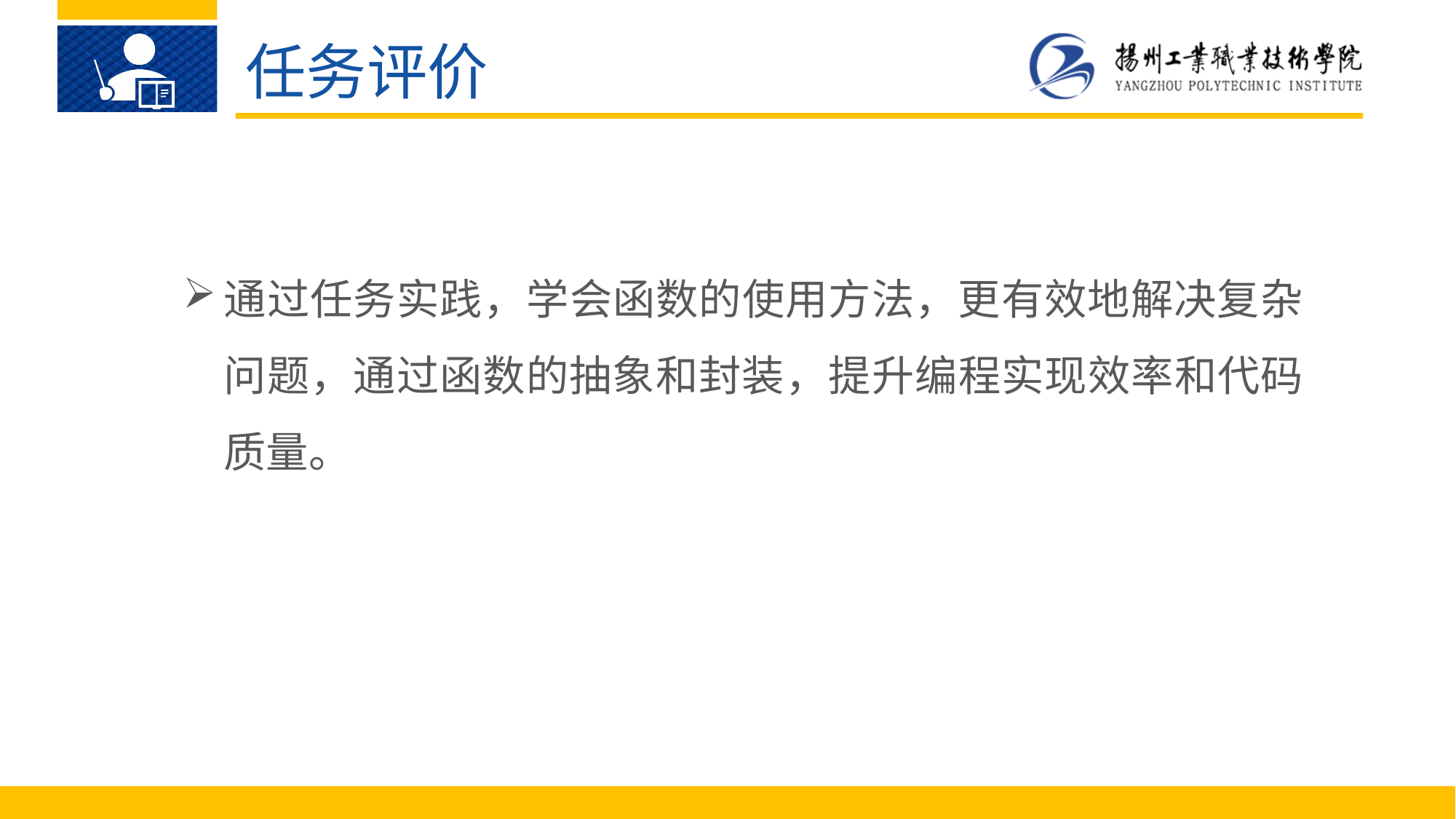

任务评价
通过任务实践，学会函数的使用方法，更有效地解决复杂问题，通过函数的抽象和封装，提升编程实现效率和代码质量。